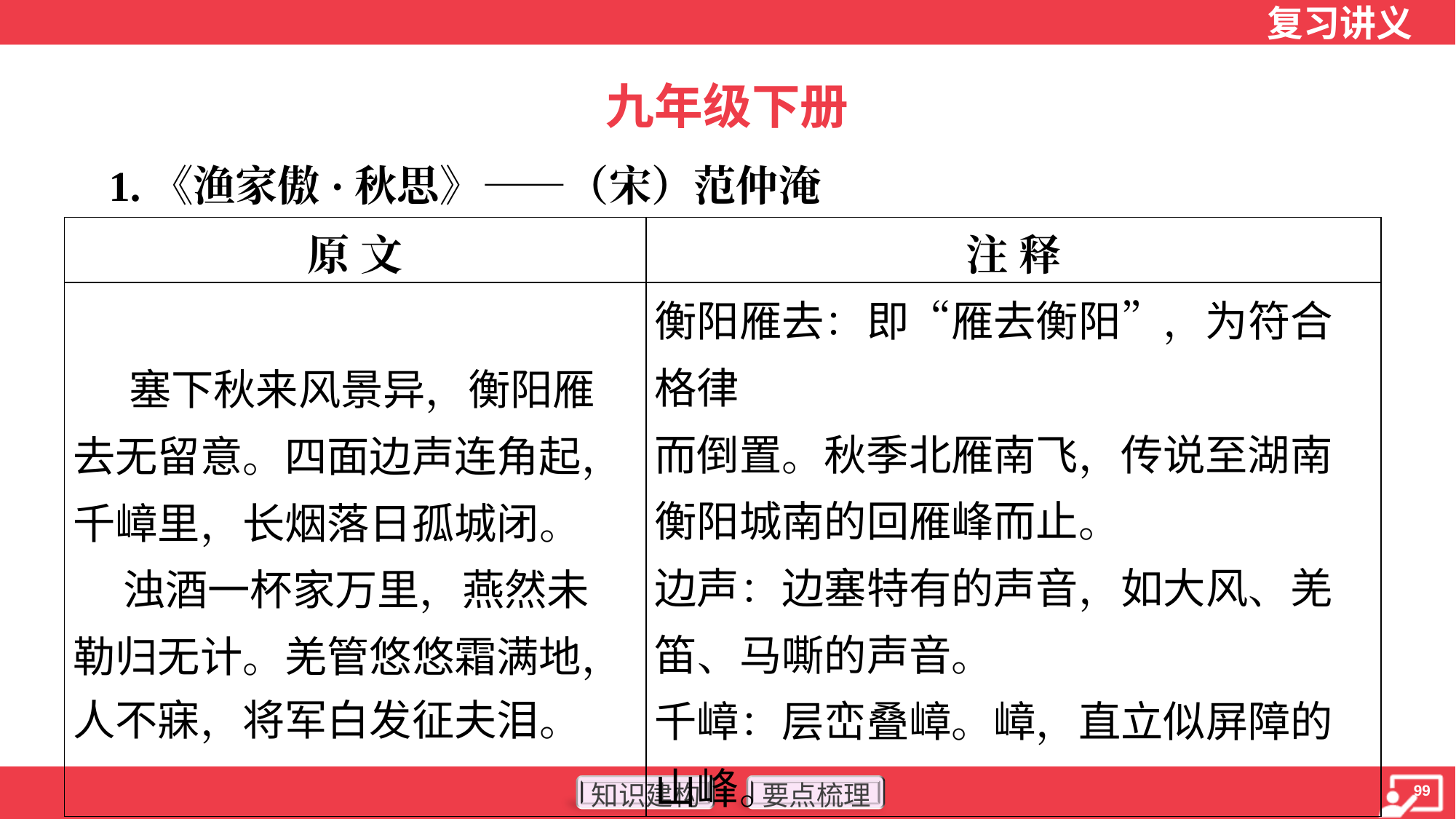

九年级下册
    1.《渔家傲·秋思》——（宋）范仲淹
| 原 文 | 注 释 |
| --- | --- |
| 塞下秋来风景异，衡阳雁 去无留意。四面边声连角起， 千嶂里，长烟落日孤城闭。 浊酒一杯家万里，燕然未 勒归无计。羌管悠悠霜满地， 人不寐，将军白发征夫泪。 | 衡阳雁去：即“雁去衡阳”，为符合格律 而倒置。秋季北雁南飞，传说至湖南衡阳城南的回雁峰而止。 边声：边塞特有的声音，如大风、羌 笛、马嘶的声音。 千嶂：层峦叠嶂。嶂，直立似屏障的山峰。 |